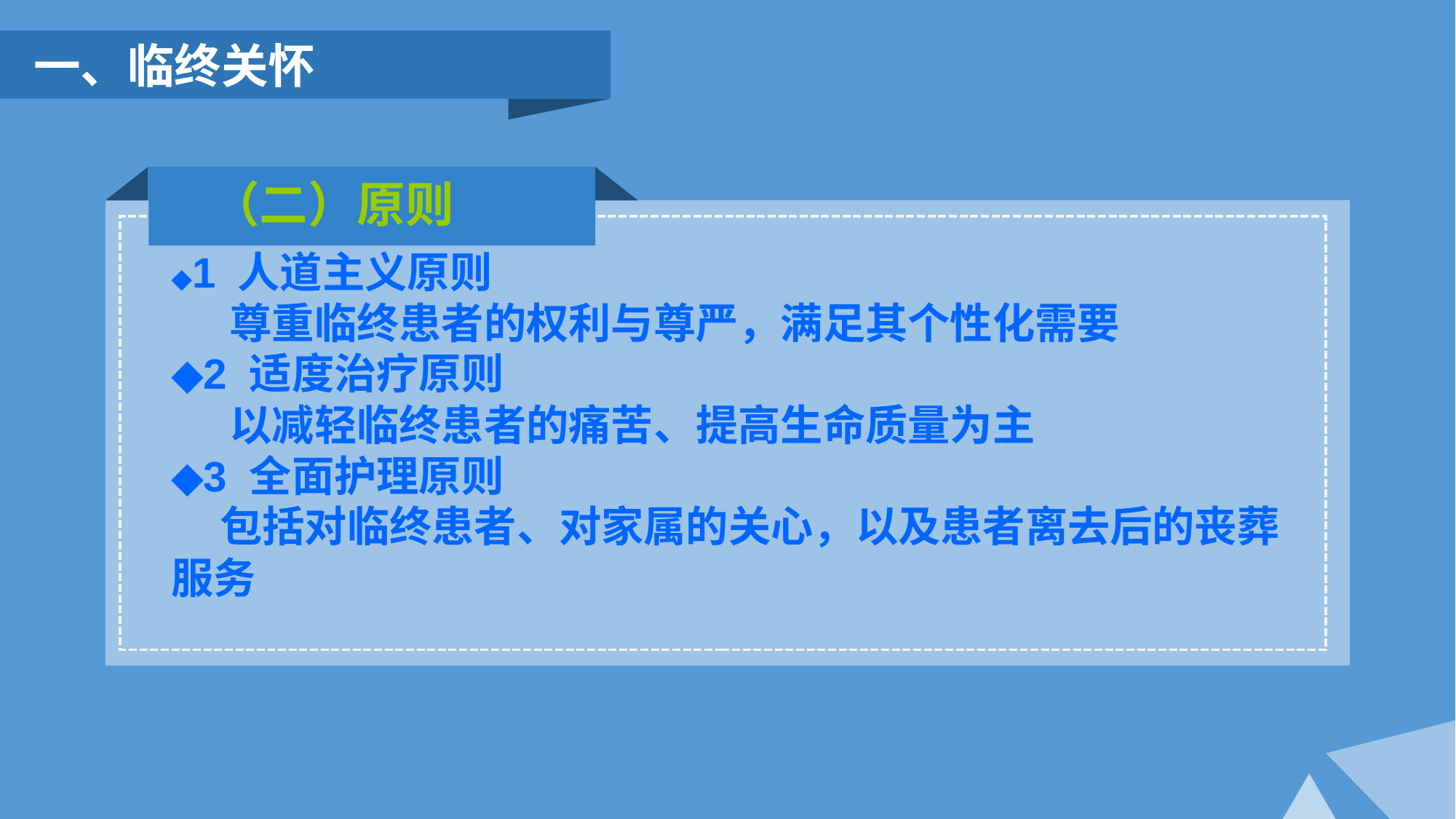

一、临终关怀

（二）原则

◆1 人道主义原则
     尊重临终患者的权利与尊严，满足其个性化需要
◆2 适度治疗原则
     以减轻临终患者的痛苦、提高生命质量为主
◆3 全面护理原则
    包括对临终患者、对家属的关心，以及患者离去后的丧葬服务